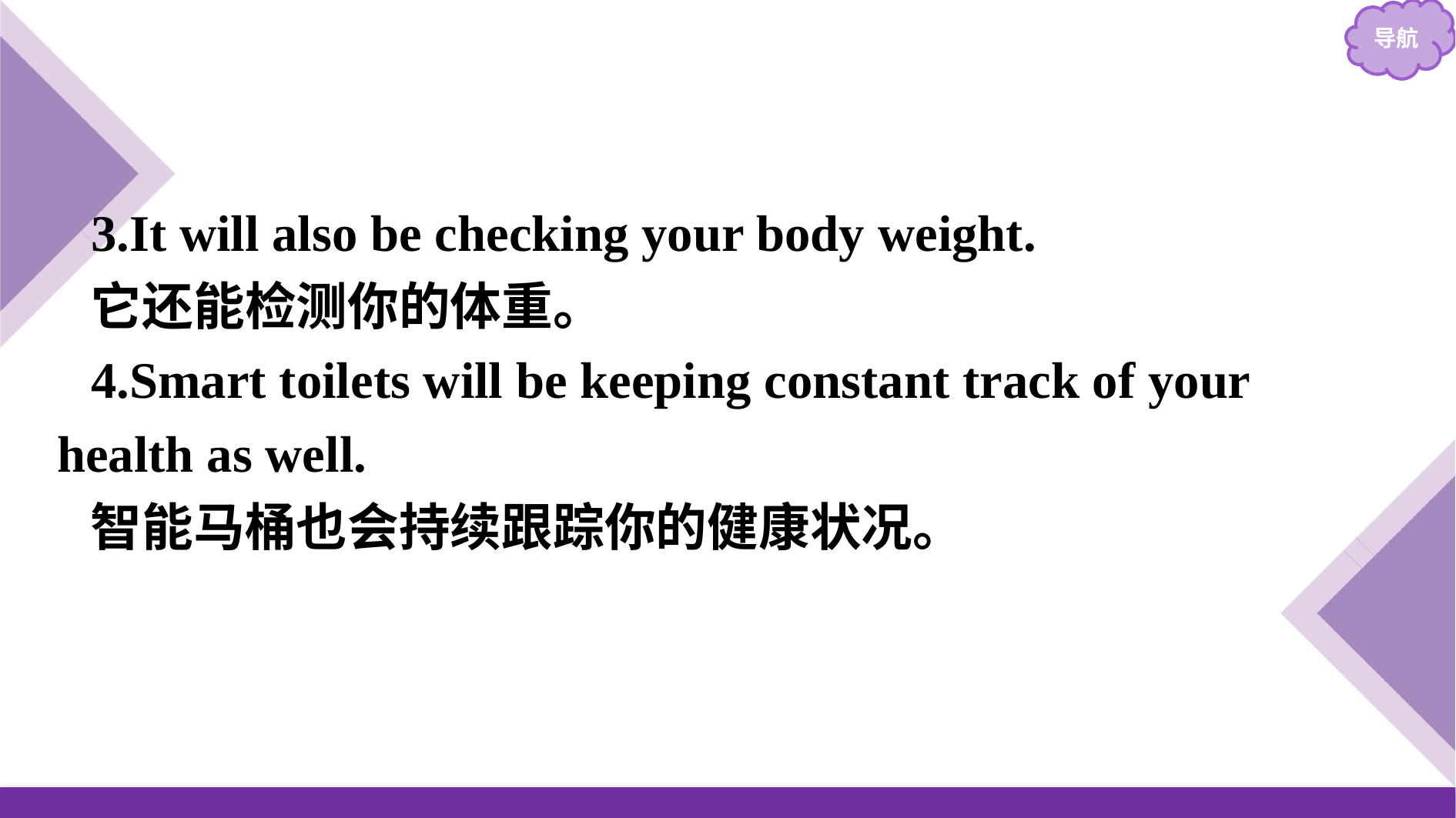

3.It will also be checking your body weight.
它还能检测你的体重。
4.Smart toilets will be keeping constant track of your health as well.
智能马桶也会持续跟踪你的健康状况。